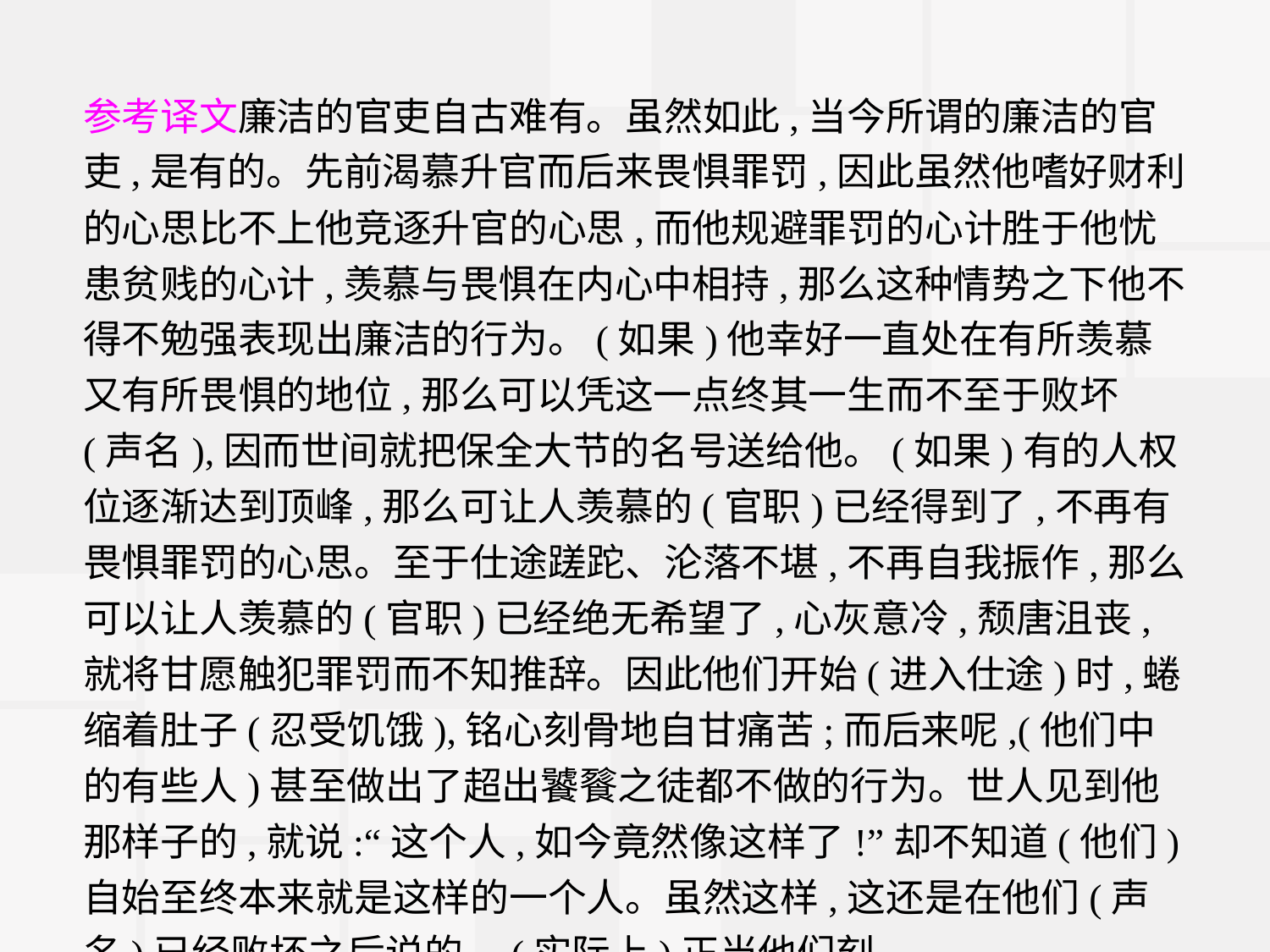

参考译文廉洁的官吏自古难有。虽然如此,当今所谓的廉洁的官吏,是有的。先前渴慕升官而后来畏惧罪罚,因此虽然他嗜好财利的心思比不上他竞逐升官的心思,而他规避罪罚的心计胜于他忧患贫贱的心计,羡慕与畏惧在内心中相持,那么这种情势之下他不得不勉强表现出廉洁的行为。(如果)他幸好一直处在有所羡慕又有所畏惧的地位,那么可以凭这一点终其一生而不至于败坏(声名),因而世间就把保全大节的名号送给他。(如果)有的人权位逐渐达到顶峰,那么可让人羡慕的(官职)已经得到了,不再有畏惧罪罚的心思。至于仕途蹉跎、沦落不堪,不再自我振作,那么可以让人羡慕的(官职)已经绝无希望了,心灰意冷,颓唐沮丧,就将甘愿触犯罪罚而不知推辞。因此他们开始(进入仕途)时,蜷缩着肚子(忍受饥饿),铭心刻骨地自甘痛苦;而后来呢,(他们中的有些人)甚至做出了超出饕餮之徒都不做的行为。世人见到他那样子的,就说:“这个人,如今竟然像这样了!”却不知道(他们)自始至终本来就是这样的一个人。虽然这样,这还是在他们(声名)已经败坏之后说的。(实际上)正当他们刻